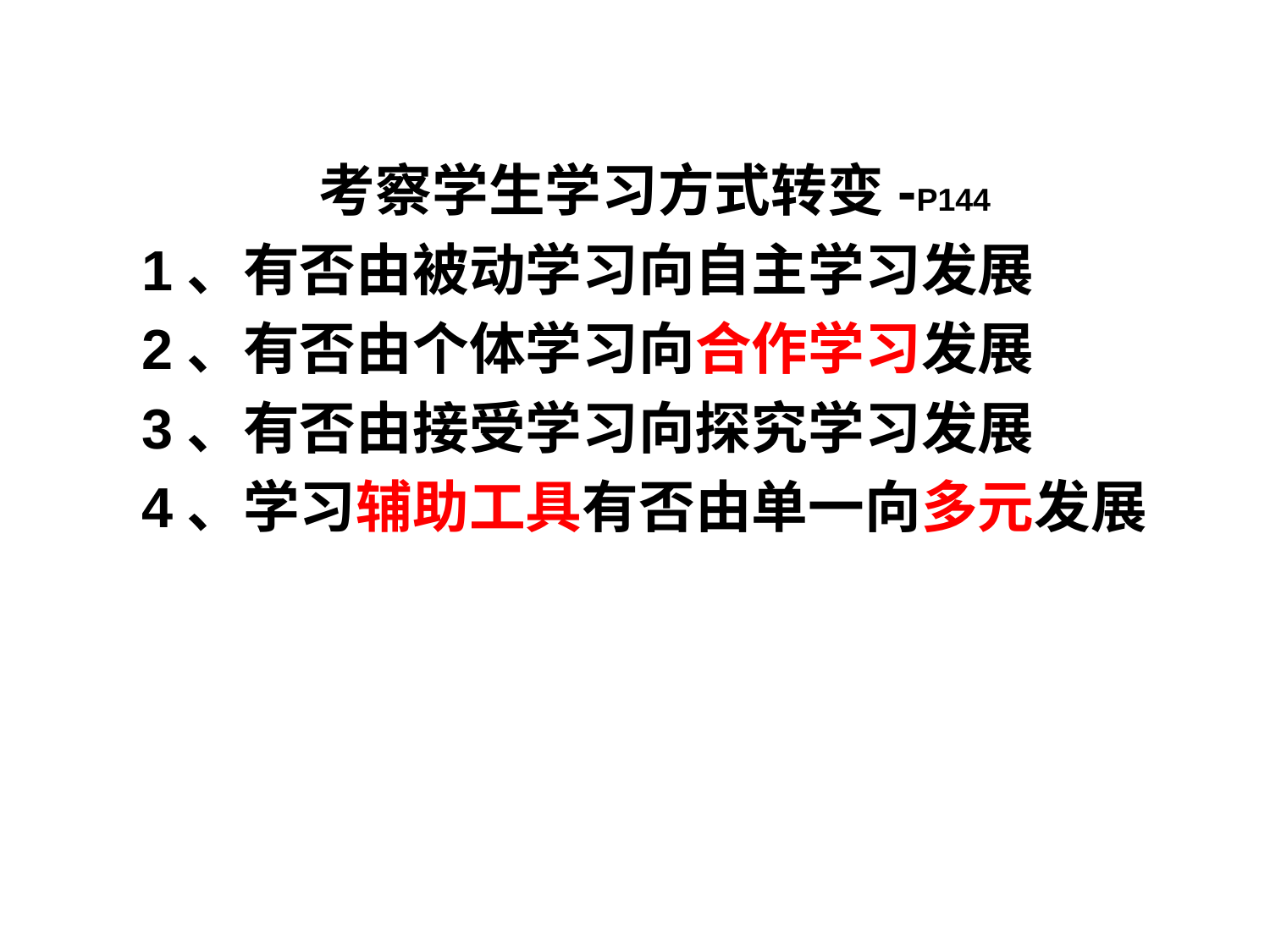

考察学生学习方式转变-P144
1、有否由被动学习向自主学习发展
2、有否由个体学习向合作学习发展
3、有否由接受学习向探究学习发展
4、学习辅助工具有否由单一向多元发展